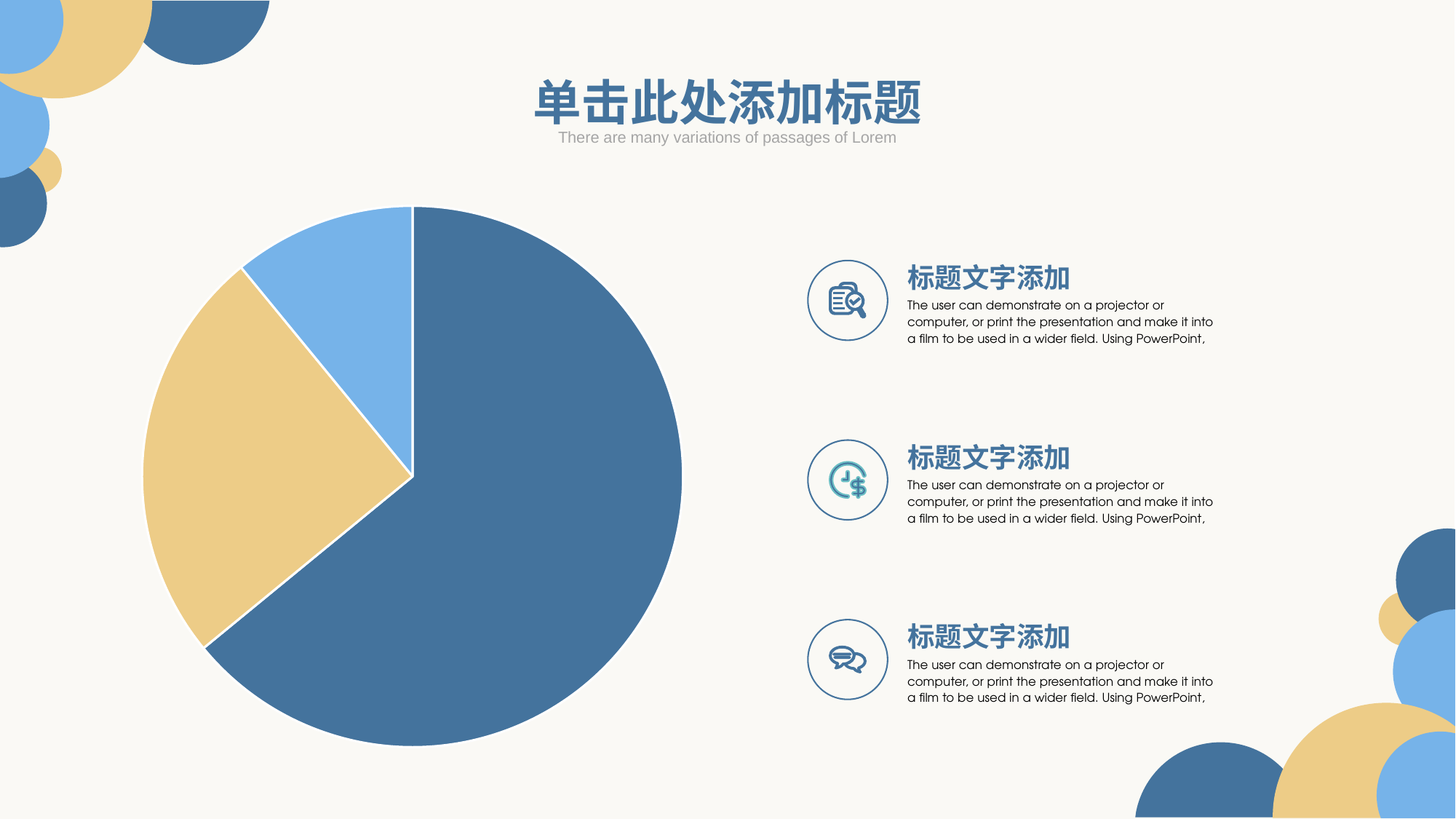

单击此处添加标题
There are many variations of passages of Lorem

### Chart

| Category | 销售额 |
|---|---|
| 第一季度 | 8.2 |
| 第二季度 | 3.2 |
| 第三季度 | 1.4 |
标题文字添加

The user can demonstrate on a projector or computer, or print the presentation and make it into a film to be used in a wider field. Using PowerPoint,
标题文字添加

The user can demonstrate on a projector or computer, or print the presentation and make it into a film to be used in a wider field. Using PowerPoint,

标题文字添加

The user can demonstrate on a projector or computer, or print the presentation and make it into a film to be used in a wider field. Using PowerPoint,